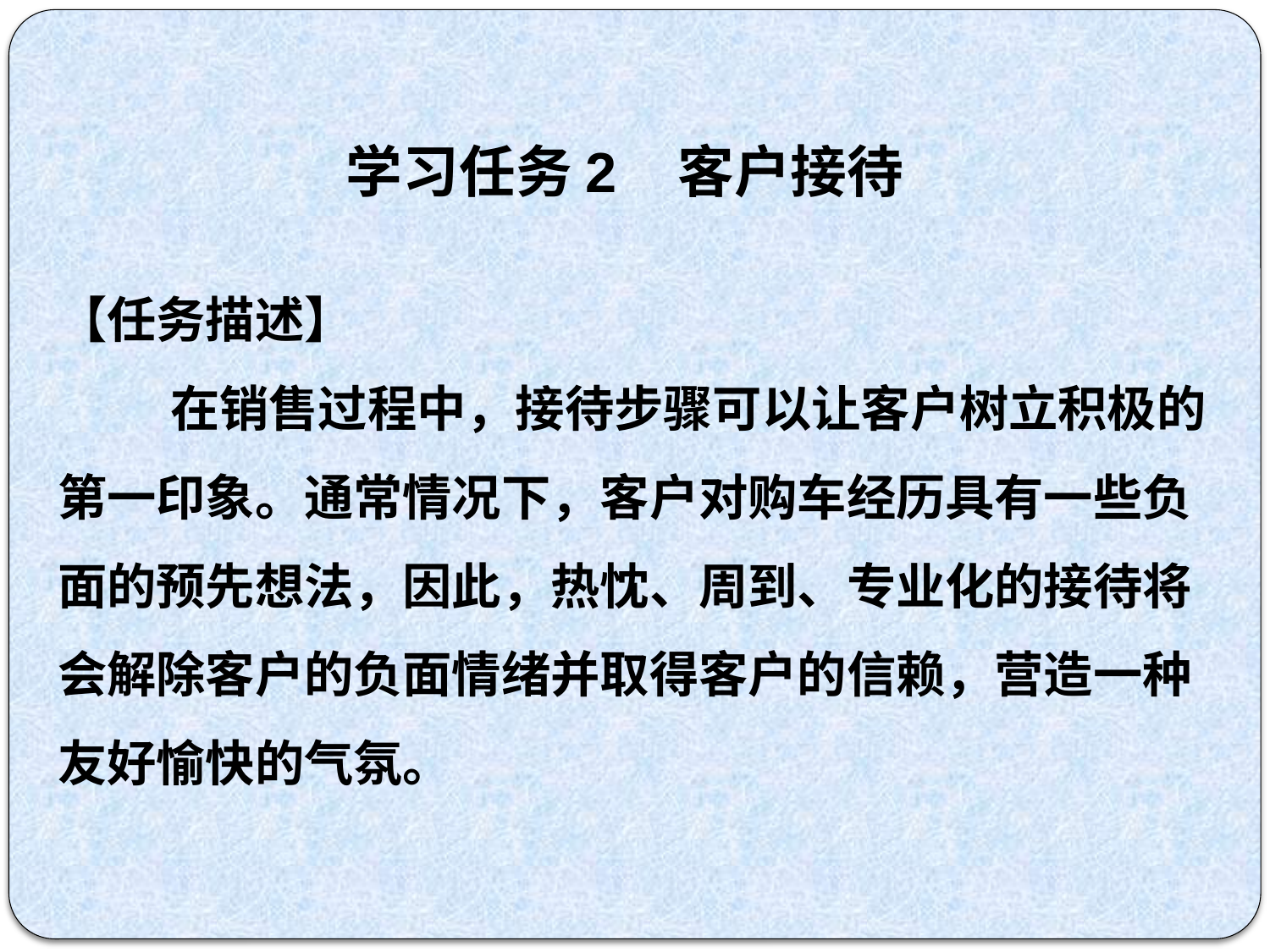

学习任务2   客户接待
【任务描述】
         在销售过程中，接待步骤可以让客户树立积极的第一印象。通常情况下，客户对购车经历具有一些负面的预先想法，因此，热忱、周到、专业化的接待将会解除客户的负面情绪并取得客户的信赖，营造一种友好愉快的气氛。